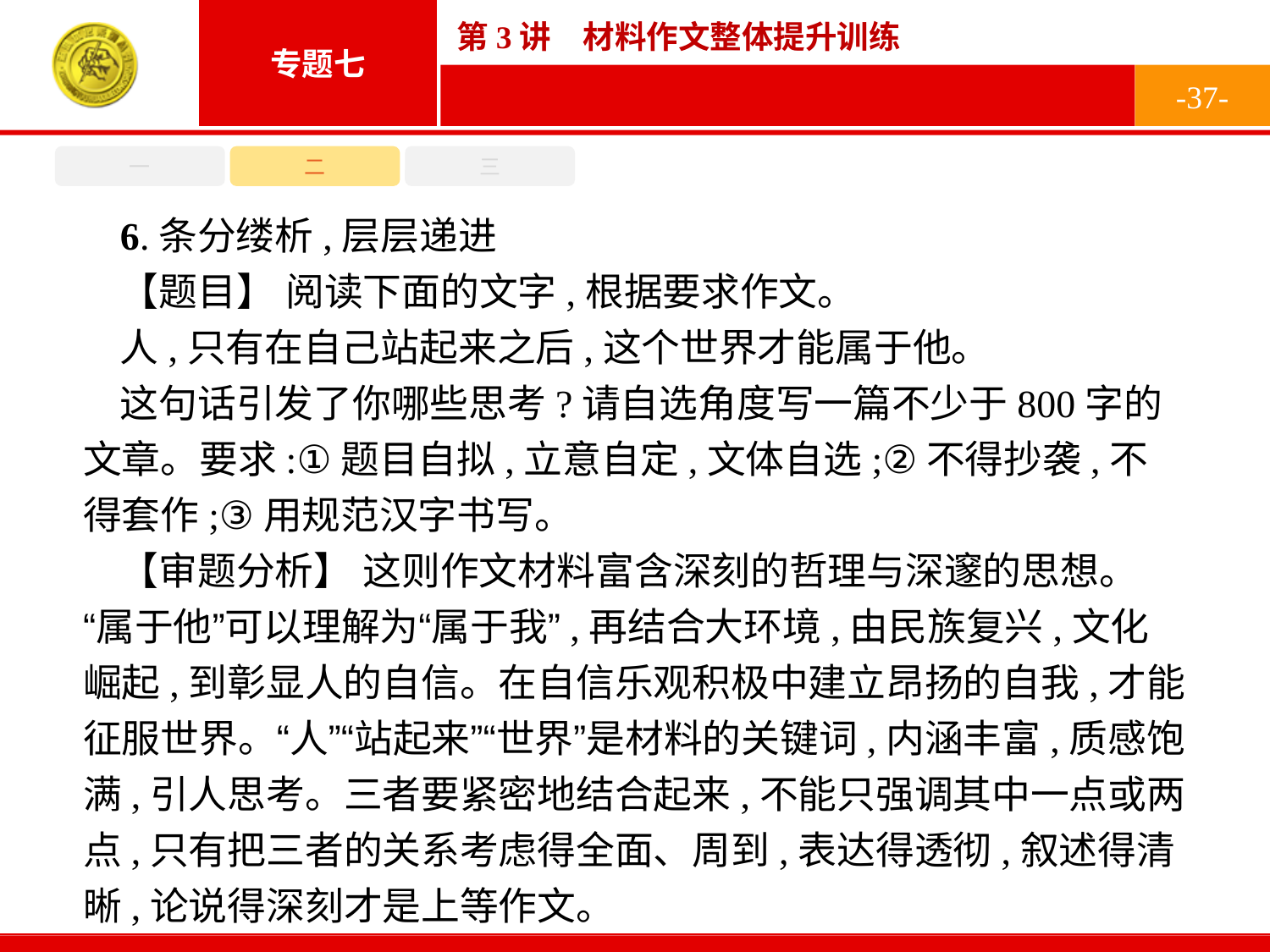

-37-
一
二
三
6.条分缕析,层层递进
【题目】 阅读下面的文字,根据要求作文。
人,只有在自己站起来之后,这个世界才能属于他。
这句话引发了你哪些思考?请自选角度写一篇不少于800字的文章。要求:①题目自拟,立意自定,文体自选;②不得抄袭,不得套作;③用规范汉字书写。
【审题分析】 这则作文材料富含深刻的哲理与深邃的思想。“属于他”可以理解为“属于我”,再结合大环境,由民族复兴,文化崛起,到彰显人的自信。在自信乐观积极中建立昂扬的自我,才能征服世界。“人”“站起来”“世界”是材料的关键词,内涵丰富,质感饱满,引人思考。三者要紧密地结合起来,不能只强调其中一点或两点,只有把三者的关系考虑得全面、周到,表达得透彻,叙述得清晰,论说得深刻才是上等作文。